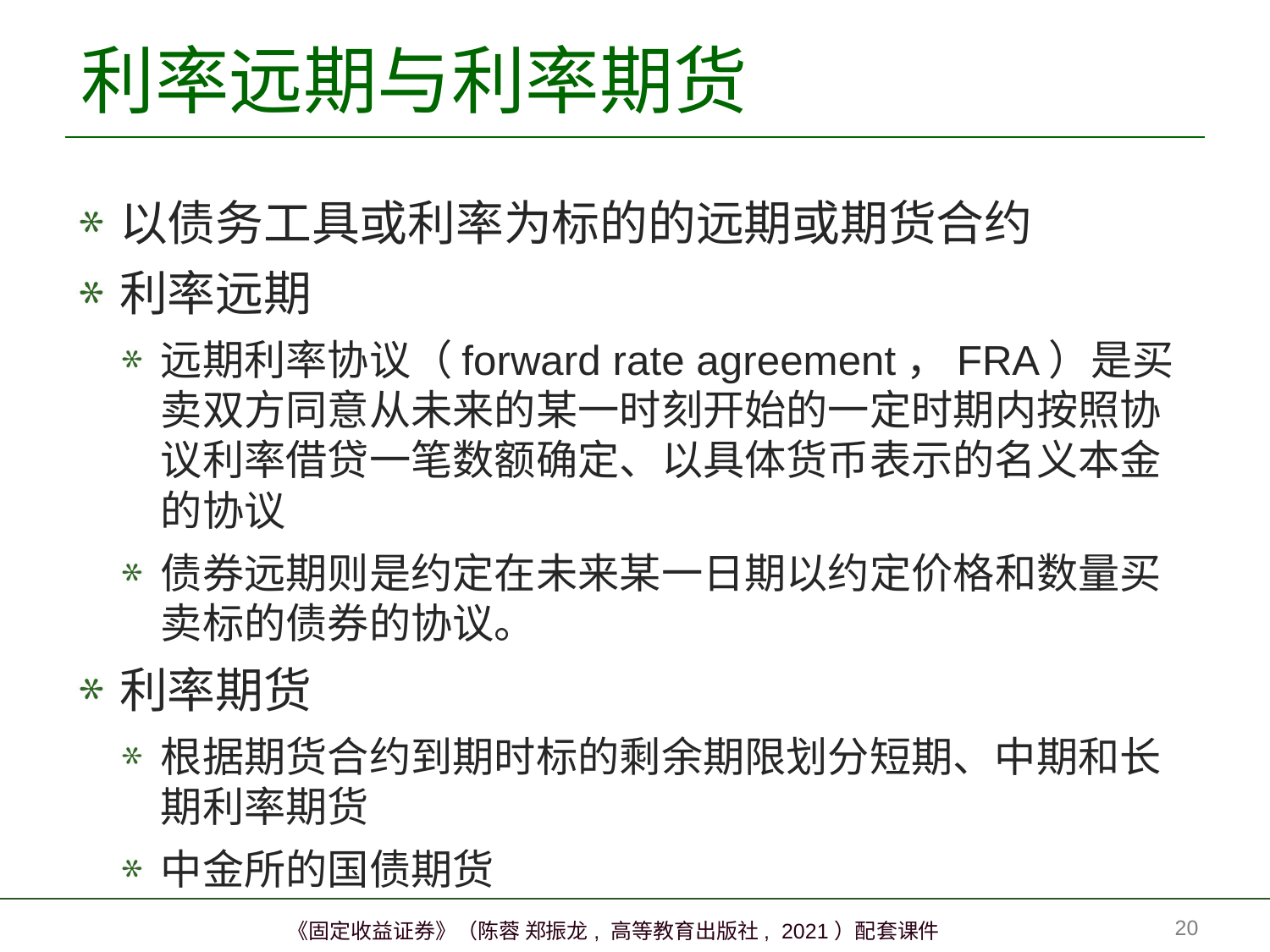

# 利率远期与利率期货
以债务工具或利率为标的的远期或期货合约
利率远期
远期利率协议（forward rate agreement，FRA）是买卖双方同意从未来的某一时刻开始的一定时期内按照协议利率借贷一笔数额确定、以具体货币表示的名义本金的协议
债券远期则是约定在未来某一日期以约定价格和数量买卖标的债券的协议。
利率期货
根据期货合约到期时标的剩余期限划分短期、中期和长期利率期货
中金所的国债期货
20